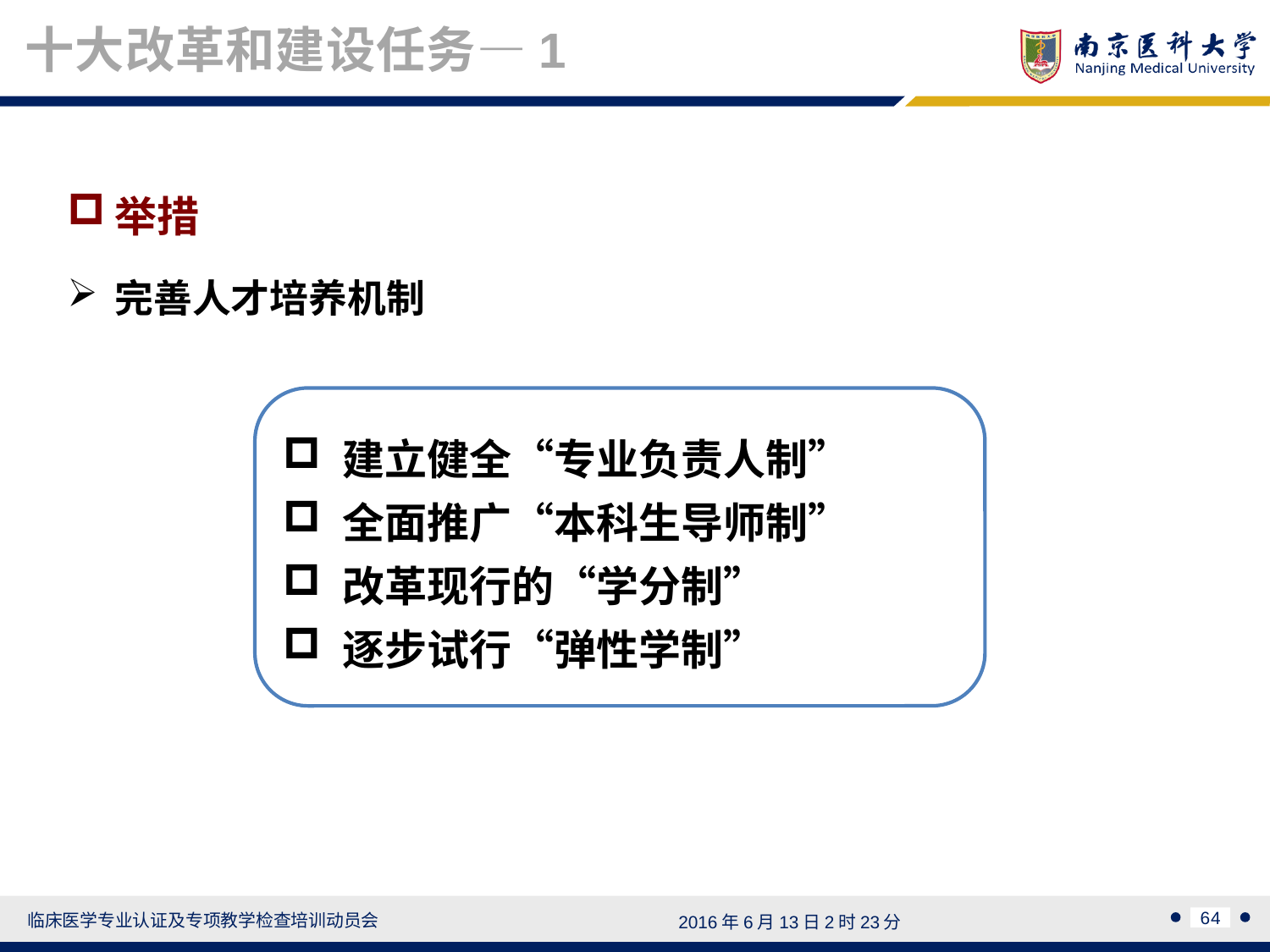

十大改革和建设任务—1
举措
完善人才培养机制
 建立健全“专业负责人制”
 全面推广“本科生导师制”
 改革现行的“学分制”
 逐步试行“弹性学制”